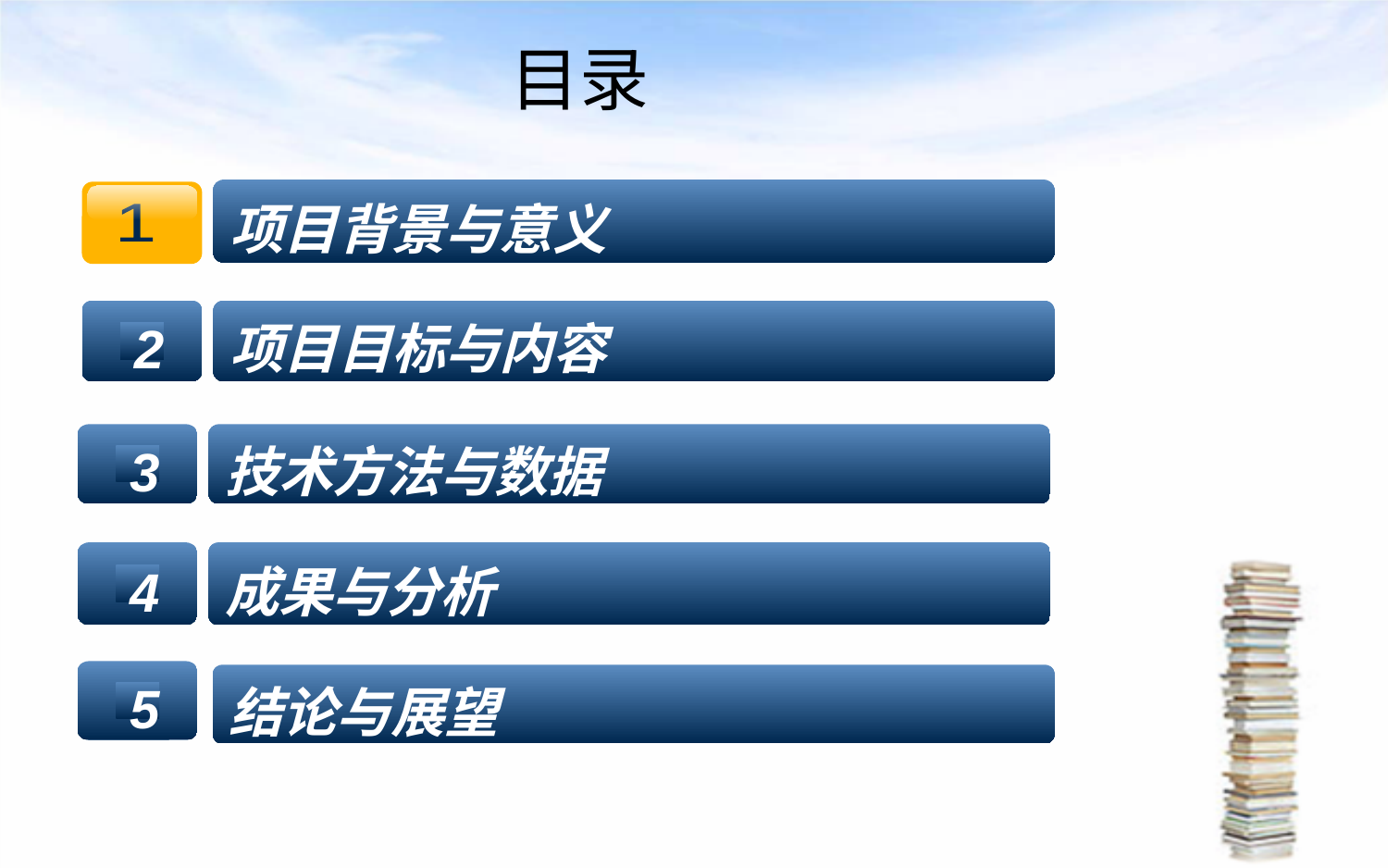

# 目录
项目背景与意义

1

2
项目目标与内容

3
技术方法与数据

4
成果与分析

5
结论与展望